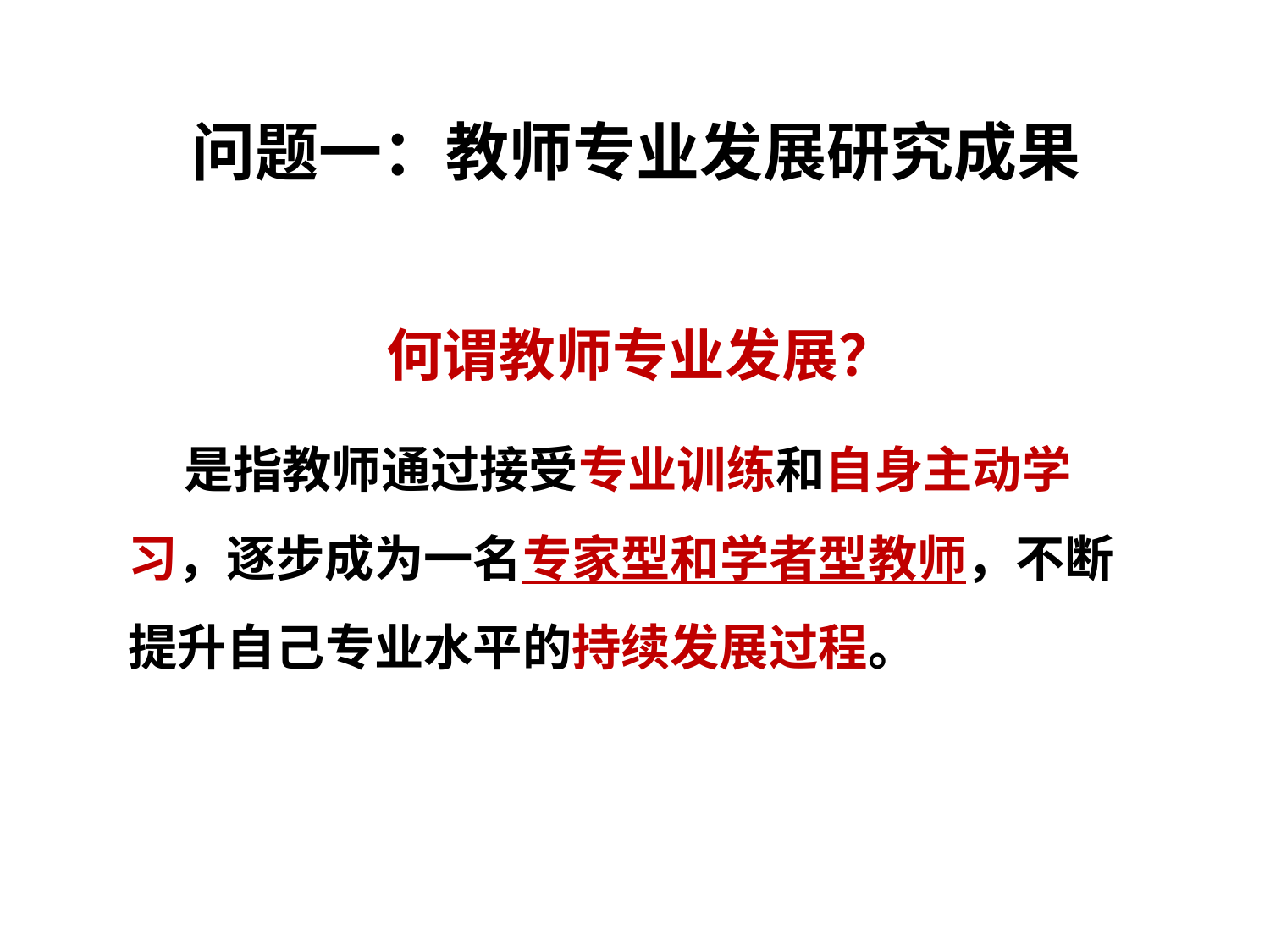

问题一：教师专业发展研究成果
何谓教师专业发展？
    是指教师通过接受专业训练和自身主动学习，逐步成为一名专家型和学者型教师，不断提升自己专业水平的持续发展过程。